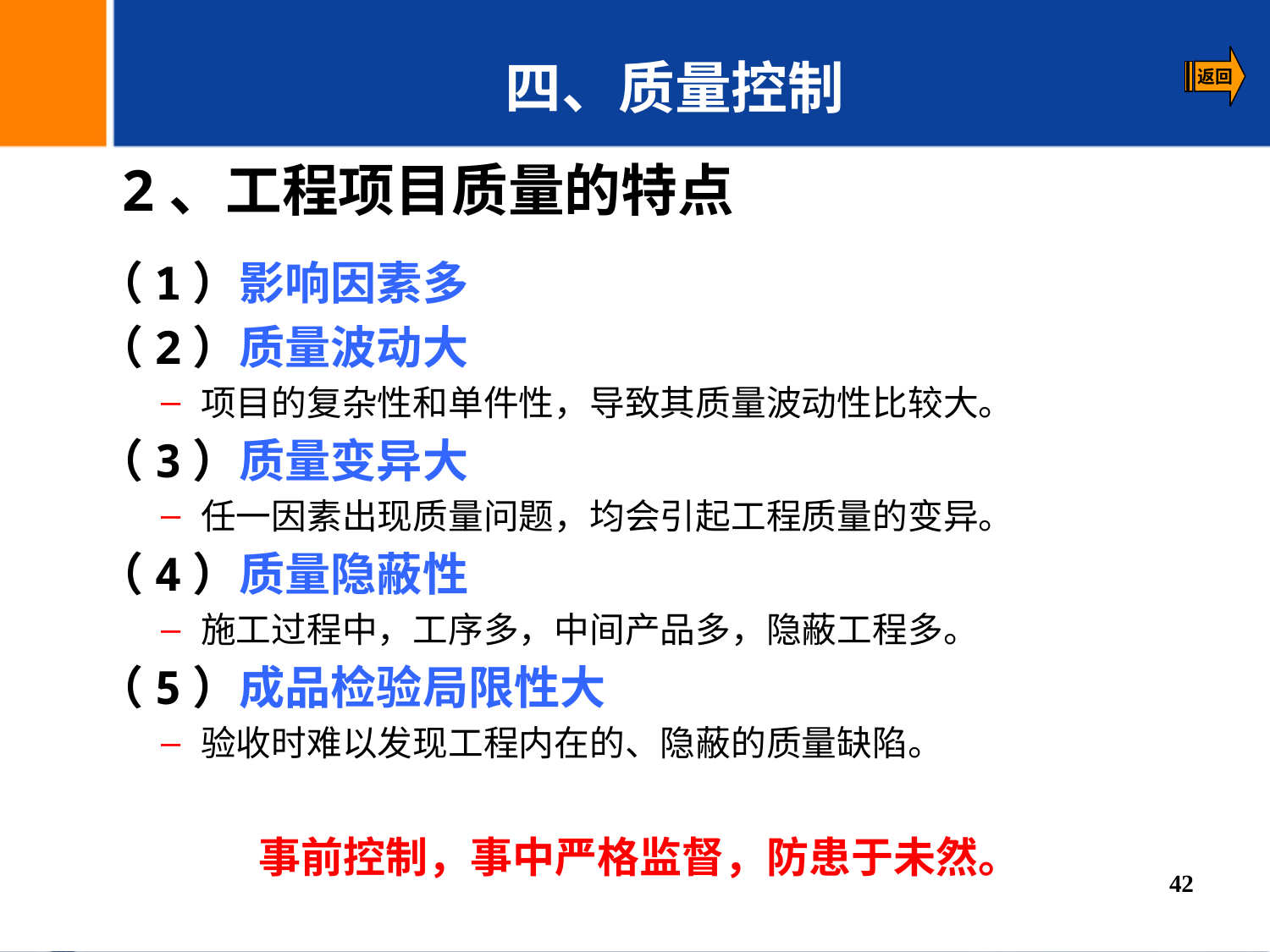

四、质量控制
2、工程项目质量的特点
（1）影响因素多
（2）质量波动大
项目的复杂性和单件性，导致其质量波动性比较大。
（3）质量变异大
任一因素出现质量问题，均会引起工程质量的变异。
（4）质量隐蔽性
施工过程中，工序多，中间产品多，隐蔽工程多。
（5）成品检验局限性大
验收时难以发现工程内在的、隐蔽的质量缺陷。

事前控制，事中严格监督，防患于未然。
42